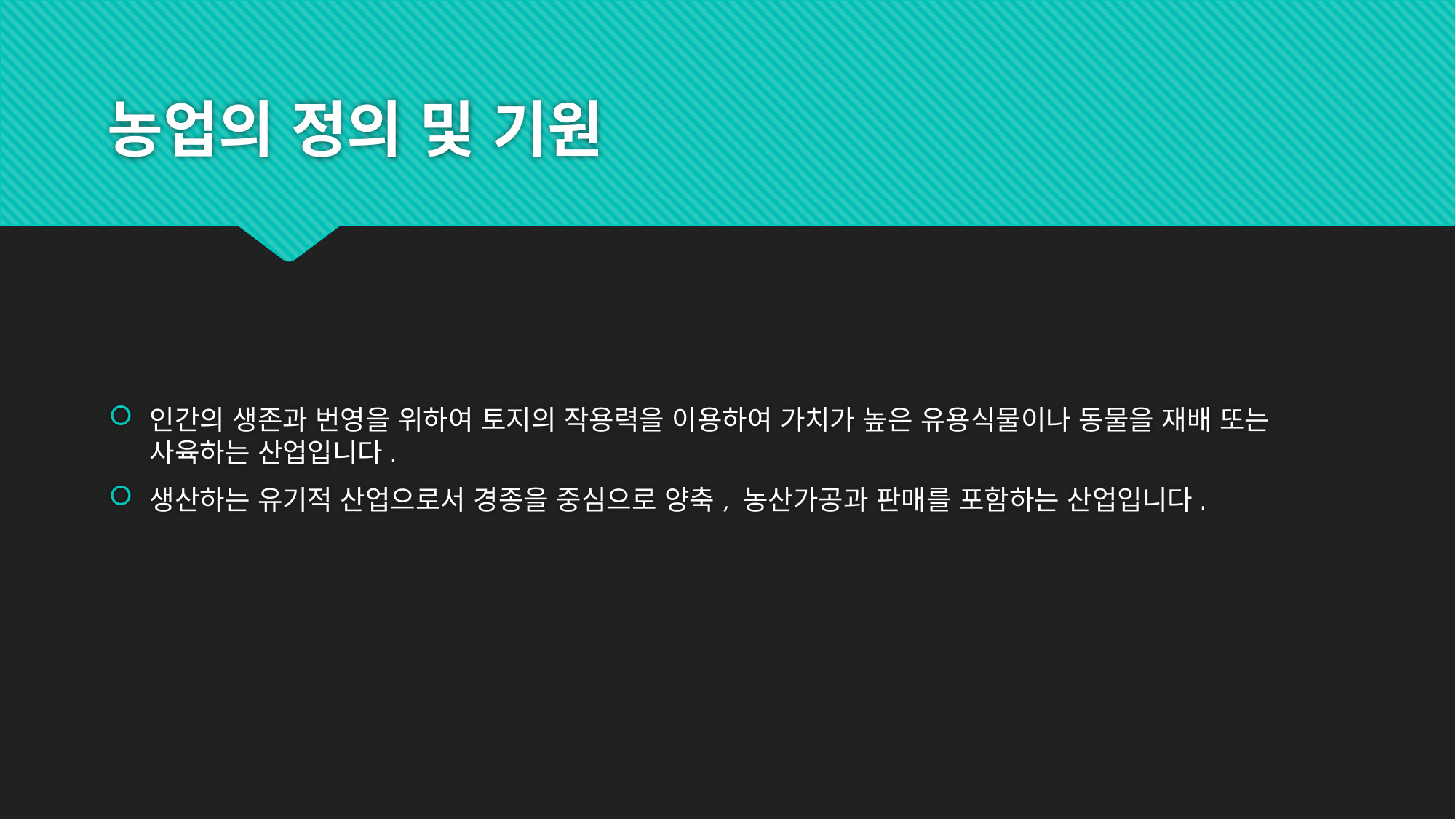

# 농업의 정의 및 기원
인간의 생존과 번영을 위하여 토지의 작용력을 이용하여 가치가 높은 유용식물이나 동물을 재배 또는 사육하는 산업입니다.
생산하는 유기적 산업으로서 경종을 중심으로 양축, 농산가공과 판매를 포함하는 산업입니다.